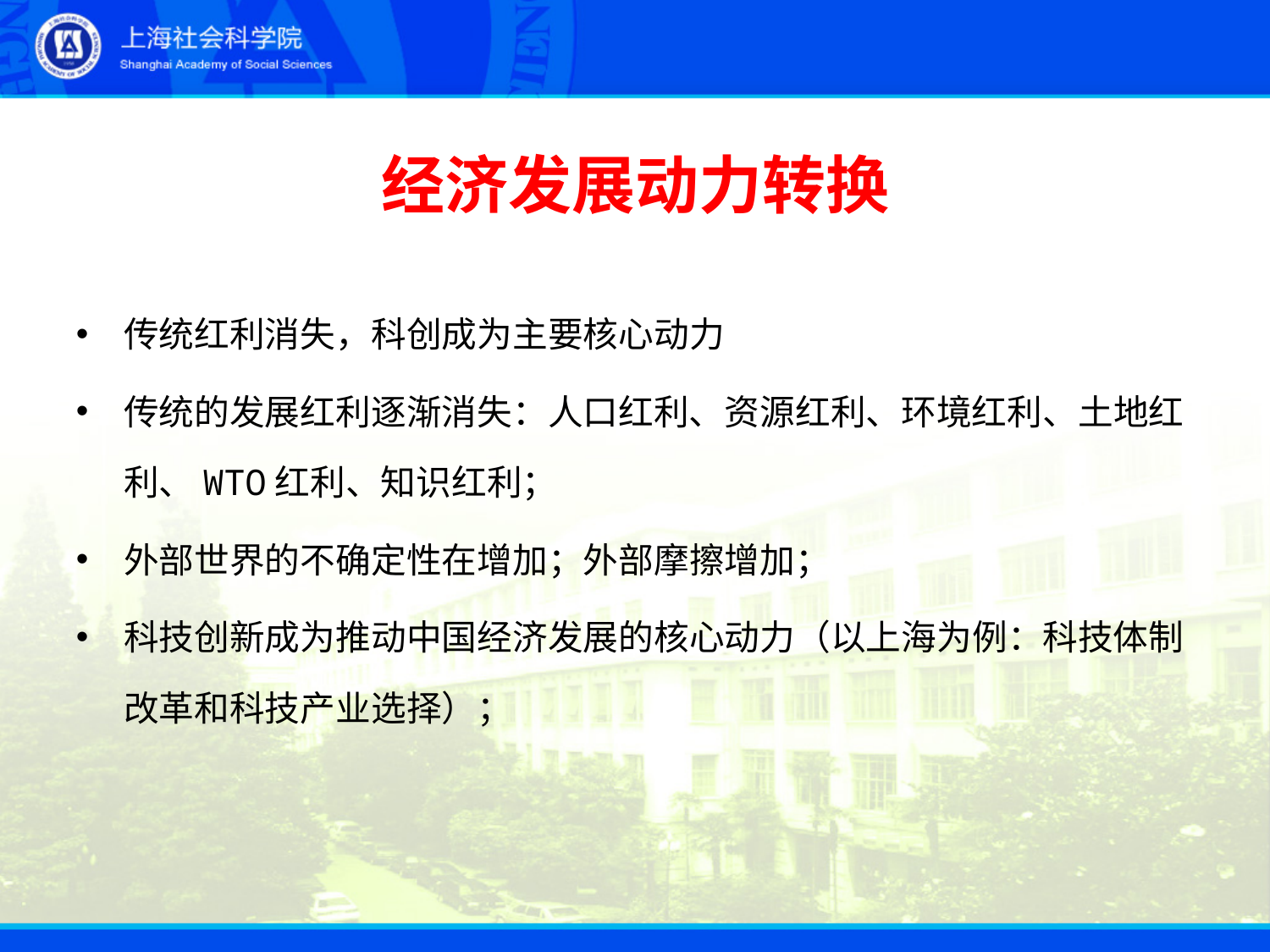

# 经济发展动力转换
传统红利消失，科创成为主要核心动力
传统的发展红利逐渐消失：人口红利、资源红利、环境红利、土地红利、WTO红利、知识红利；
外部世界的不确定性在增加；外部摩擦增加；
科技创新成为推动中国经济发展的核心动力（以上海为例：科技体制改革和科技产业选择）；